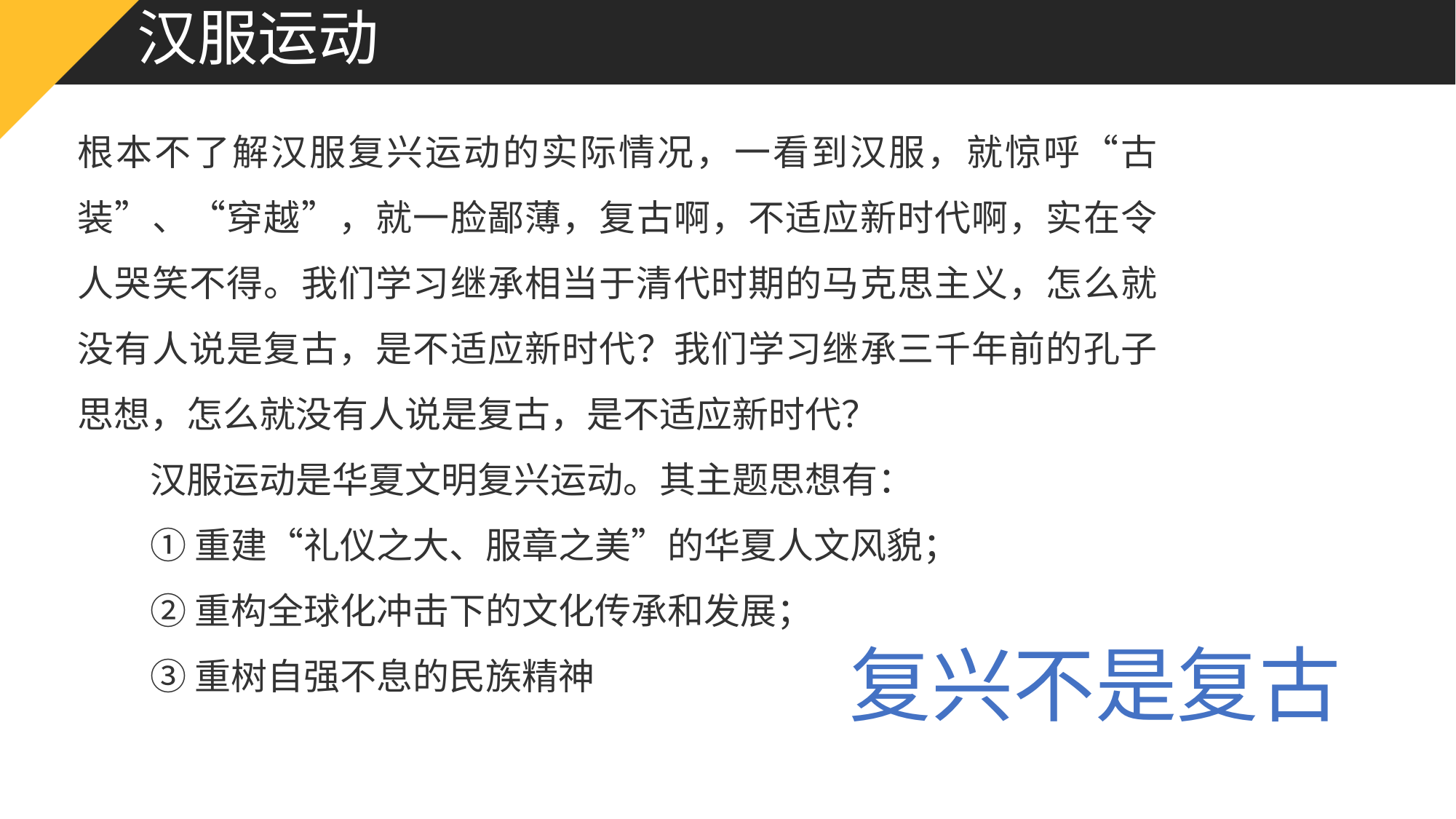

# 汉服运动
根本不了解汉服复兴运动的实际情况，一看到汉服，就惊呼“古装”、“穿越”，就一脸鄙薄，复古啊，不适应新时代啊，实在令人哭笑不得。我们学习继承相当于清代时期的马克思主义，怎么就没有人说是复古，是不适应新时代？我们学习继承三千年前的孔子思想，怎么就没有人说是复古，是不适应新时代？
　　汉服运动是华夏文明复兴运动。其主题思想有：
　　① 重建“礼仪之大、服章之美”的华夏人文风貌；
　　② 重构全球化冲击下的文化传承和发展；
　　③ 重树自强不息的民族精神
复兴不是复古